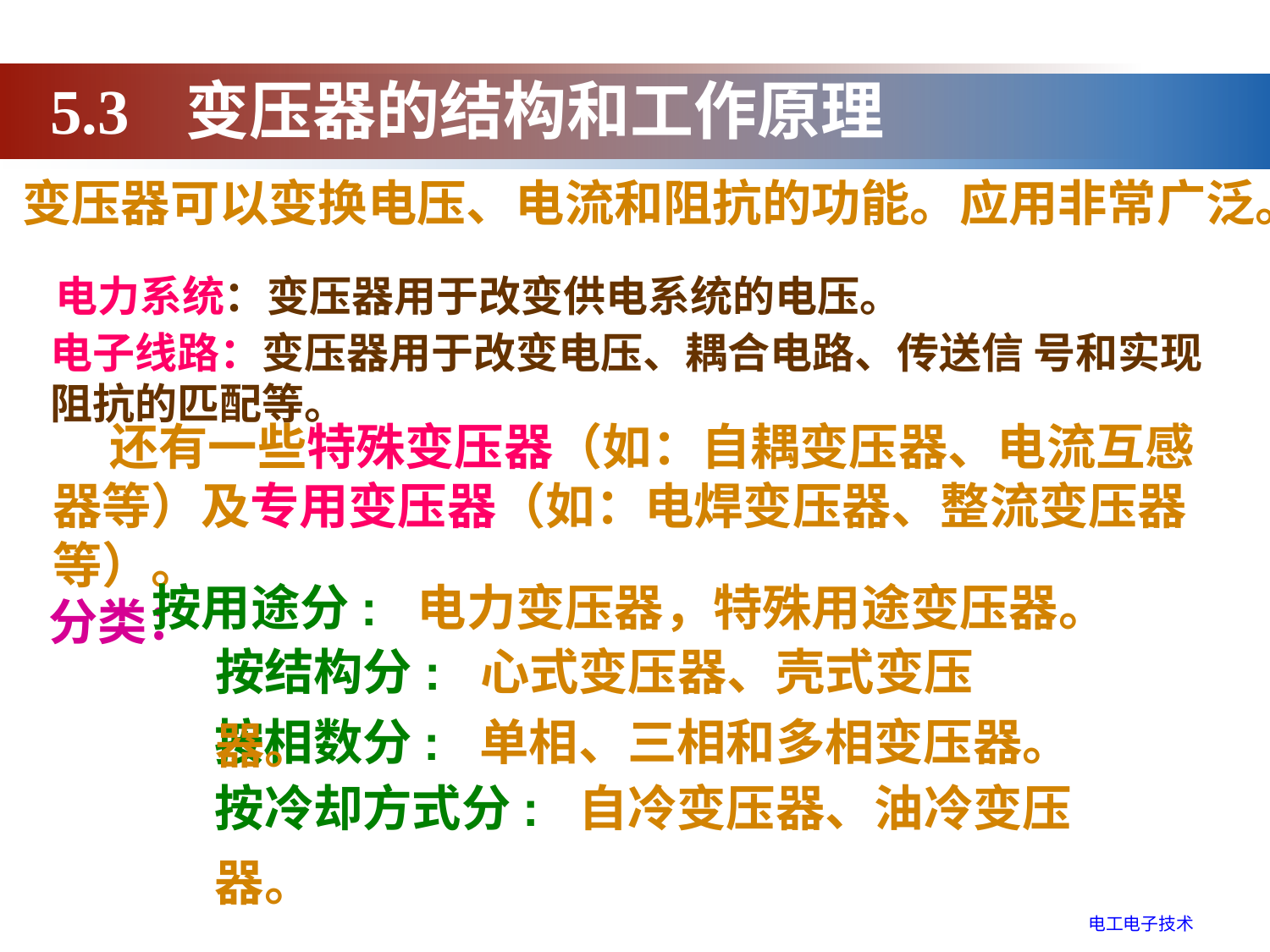

5.3   变压器的结构和工作原理
变压器可以变换电压、电流和阻抗的功能。应用非常广泛。
电力系统：变压器用于改变供电系统的电压。
电子线路：变压器用于改变电压、耦合电路、传送信 号和实现阻抗的匹配等。
    还有一些特殊变压器（如：自耦变压器、电流互感器等）及专用变压器（如：电焊变压器、整流变压器等）。
按用途分:  电力变压器，特殊用途变压器。
分类：
按结构分:  心式变压器、壳式变压器。
按相数分:  单相、三相和多相变压器。
按冷却方式分:  自冷变压器、油冷变压器。
电工电子技术